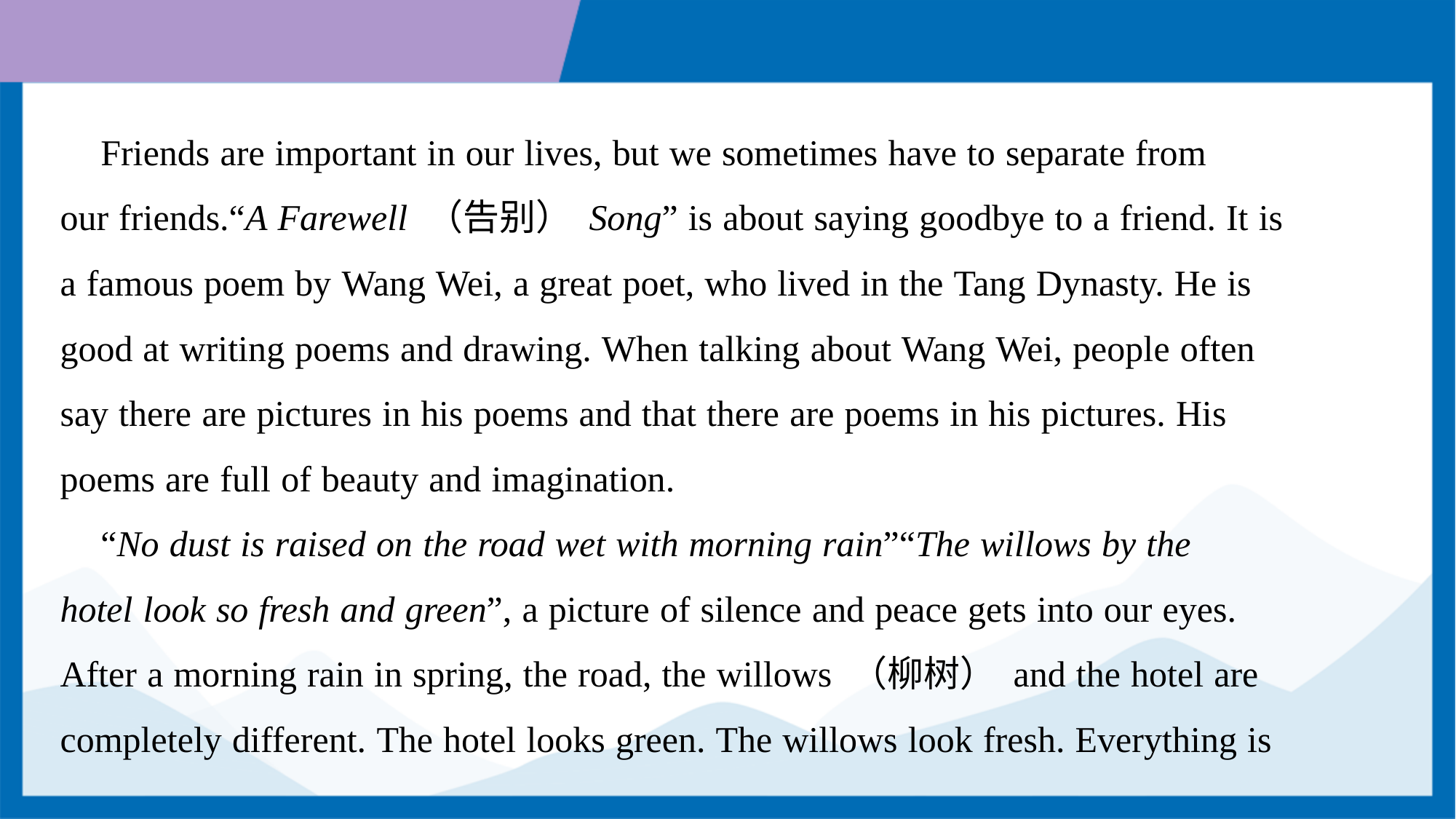

Friends are important in our lives, but we sometimes have to separate from
our friends.“A Farewell （告别） Song” is about saying goodbye to a friend. It is
a famous poem by Wang Wei, a great poet, who lived in the Tang Dynasty. He is
good at writing poems and drawing. When talking about Wang Wei, people often
say there are pictures in his poems and that there are poems in his pictures. His
poems are full of beauty and imagination.
    “No dust is raised on the road wet with morning rain”“The willows by the
hotel look so fresh and green”, a picture of silence and peace gets into our eyes.
After a morning rain in spring, the road, the willows （柳树） and the hotel are
completely different. The hotel looks green. The willows look fresh. Everything is